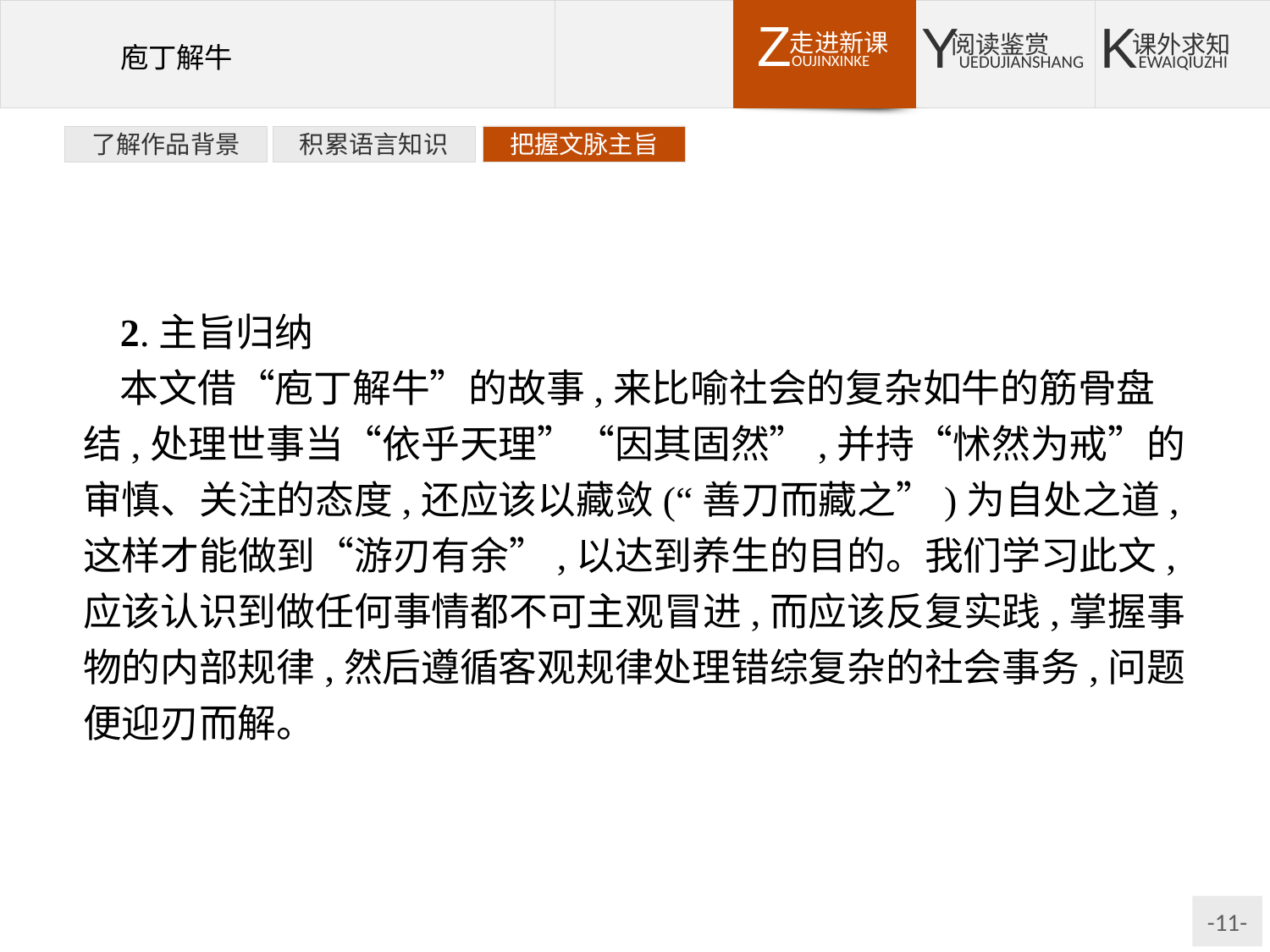

了解作品背景
积累语言知识
把握文脉主旨
2.主旨归纳
本文借“庖丁解牛”的故事,来比喻社会的复杂如牛的筋骨盘结,处理世事当“依乎天理”“因其固然”,并持“怵然为戒”的审慎、关注的态度,还应该以藏敛(“善刀而藏之”)为自处之道,这样才能做到“游刃有余”,以达到养生的目的。我们学习此文,应该认识到做任何事情都不可主观冒进,而应该反复实践,掌握事物的内部规律,然后遵循客观规律处理错综复杂的社会事务,问题便迎刃而解。